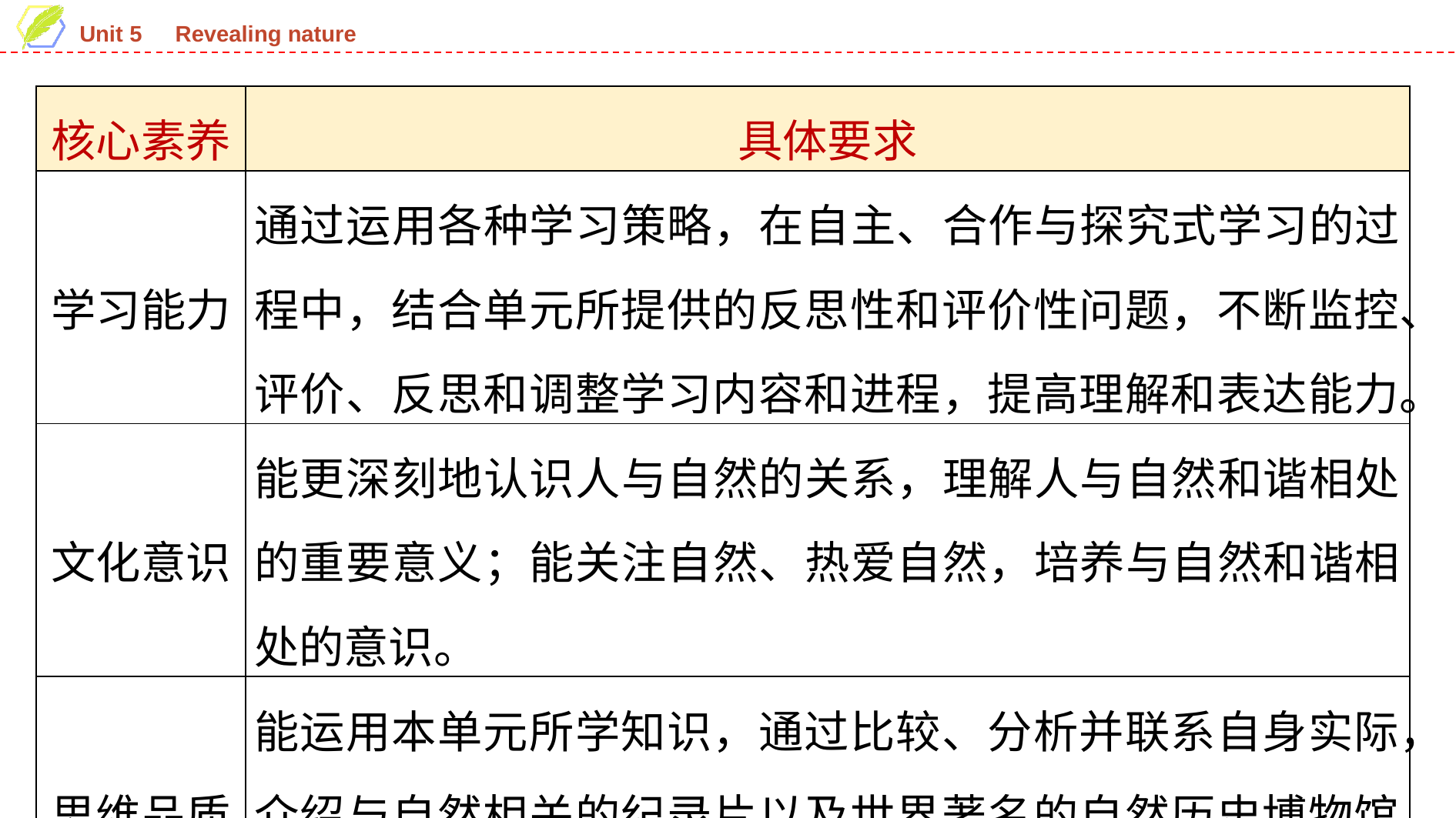

| 核心素养 | 具体要求 |
| --- | --- |
| 学习能力 | 通过运用各种学习策略，在自主、合作与探究式学习的过程中，结合单元所提供的反思性和评价性问题，不断监控、评价、反思和调整学习内容和进程，提高理解和表达能力。 |
| 文化意识 | 能更深刻地认识人与自然的关系，理解人与自然和谐相处的重要意义；能关注自然、热爱自然，培养与自然和谐相处的意识。 |
| 思维品质 | 能运用本单元所学知识，通过比较、分析并联系自身实际，介绍与自然相关的纪录片以及世界著名的自然历史博物馆，积极探索自然，培养不断探究、不断创新的思维意识。 |